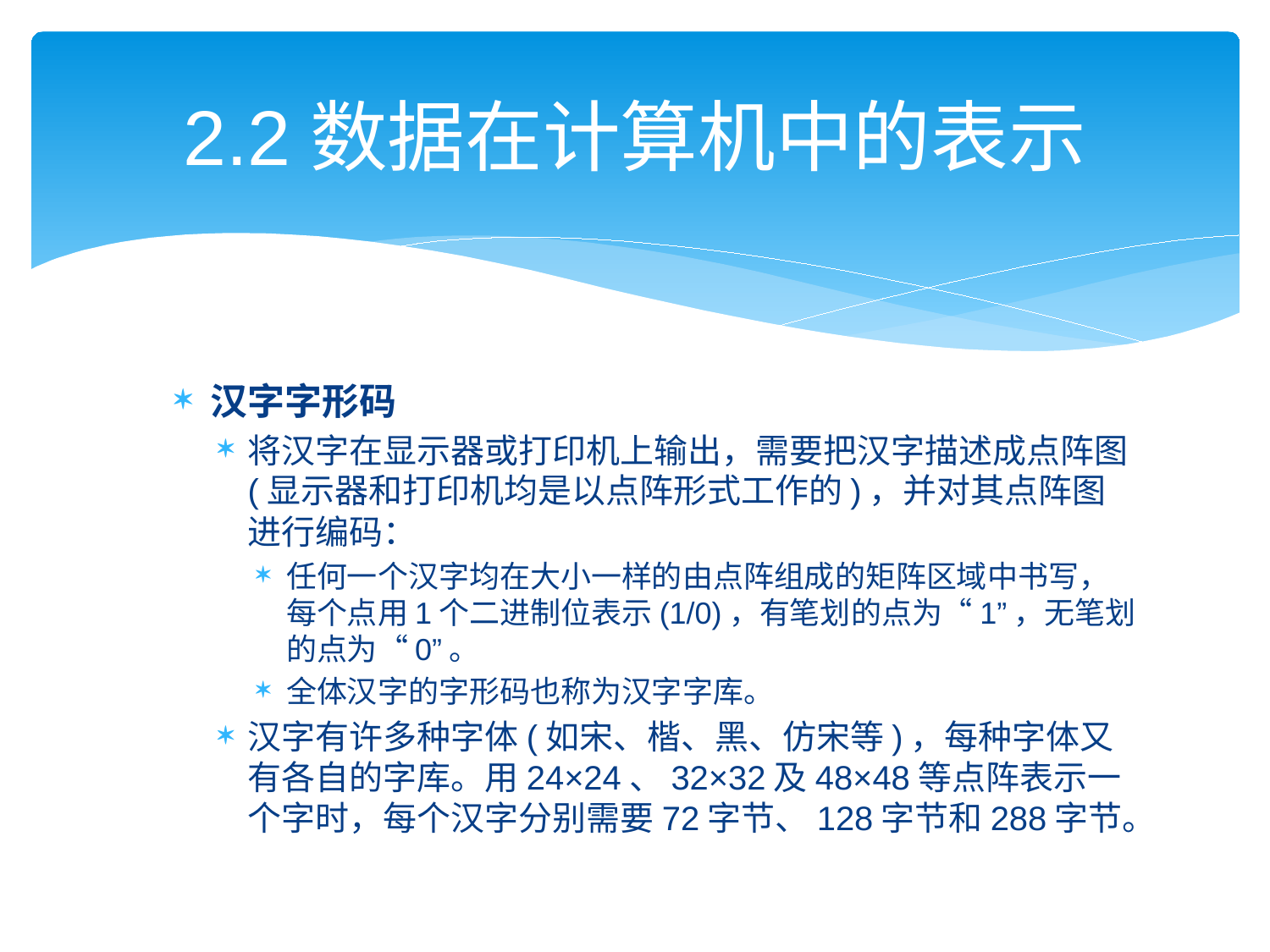

# 2.2数据在计算机中的表示
汉字字形码
将汉字在显示器或打印机上输出，需要把汉字描述成点阵图(显示器和打印机均是以点阵形式工作的)，并对其点阵图进行编码：
任何一个汉字均在大小一样的由点阵组成的矩阵区域中书写，每个点用1个二进制位表示(1/0)，有笔划的点为“1”，无笔划的点为“0”。
全体汉字的字形码也称为汉字字库。
汉字有许多种字体(如宋、楷、黑、仿宋等)，每种字体又有各自的字库。用24×24、32×32及48×48等点阵表示一个字时，每个汉字分别需要72字节、128字节和288字节。